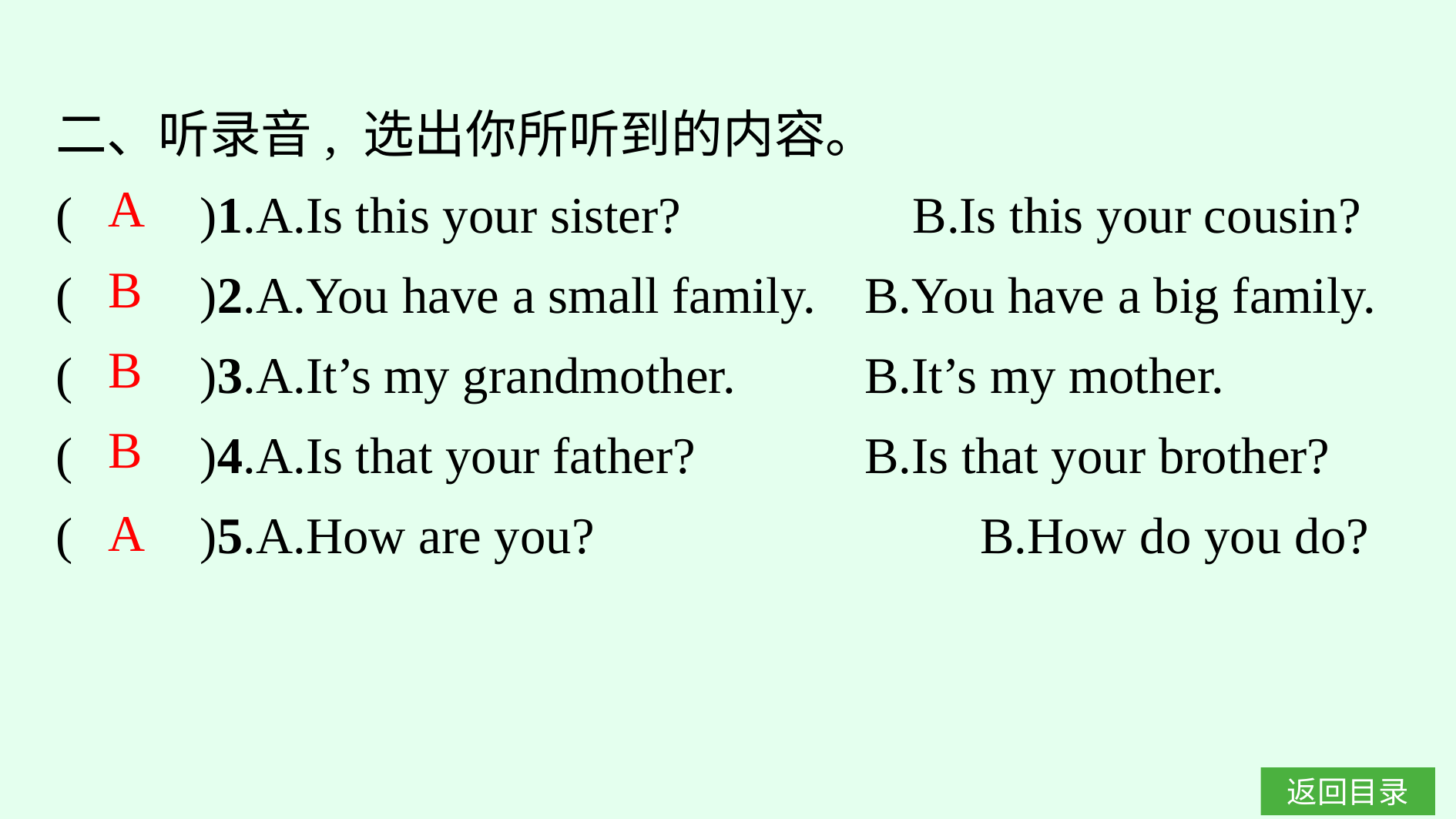

二、听录音, 选出你所听到的内容。
(　　)1.A.Is this your sister?　　　　B.Is this your cousin?
(　　)2.A.You have a small family.	B.You have a big family.
(　　)3.A.It’s my grandmother.		B.It’s my mother.
(　　)4.A.Is that your father?		B.Is that your brother?
(　　)5.A.How are you?				B.How do you do?
A
B
B
B
A